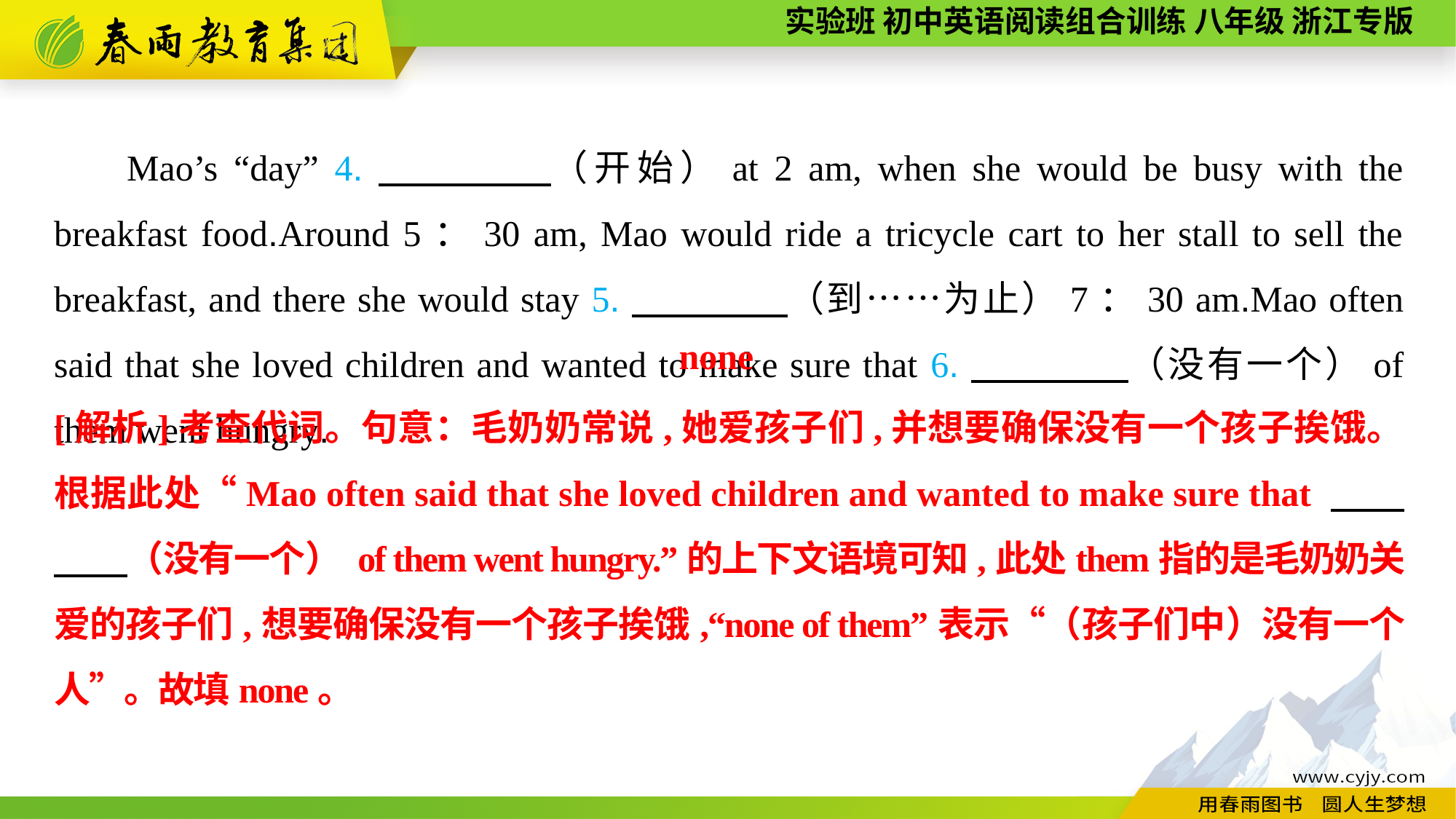

Mao’s “day” 4.　　　　（开始）at 2 am, when she would be busy with the breakfast food.Around 5：30 am, Mao would ride a tricycle cart to her stall to sell the breakfast, and there she would stay 5.　　　　（到……为止）7：30 am.Mao often said that she loved children and wanted to make sure that 6.　　　　（没有一个）of them went hungry.
none
[解析]考查代词。句意：毛奶奶常说,她爱孩子们,并想要确保没有一个孩子挨饿。根据此处“Mao often said that she loved children and wanted to make sure that 　　　　（没有一个） of them went hungry.”的上下文语境可知,此处them指的是毛奶奶关爱的孩子们,想要确保没有一个孩子挨饿,“none of them”表示“（孩子们中）没有一个人”。故填none。